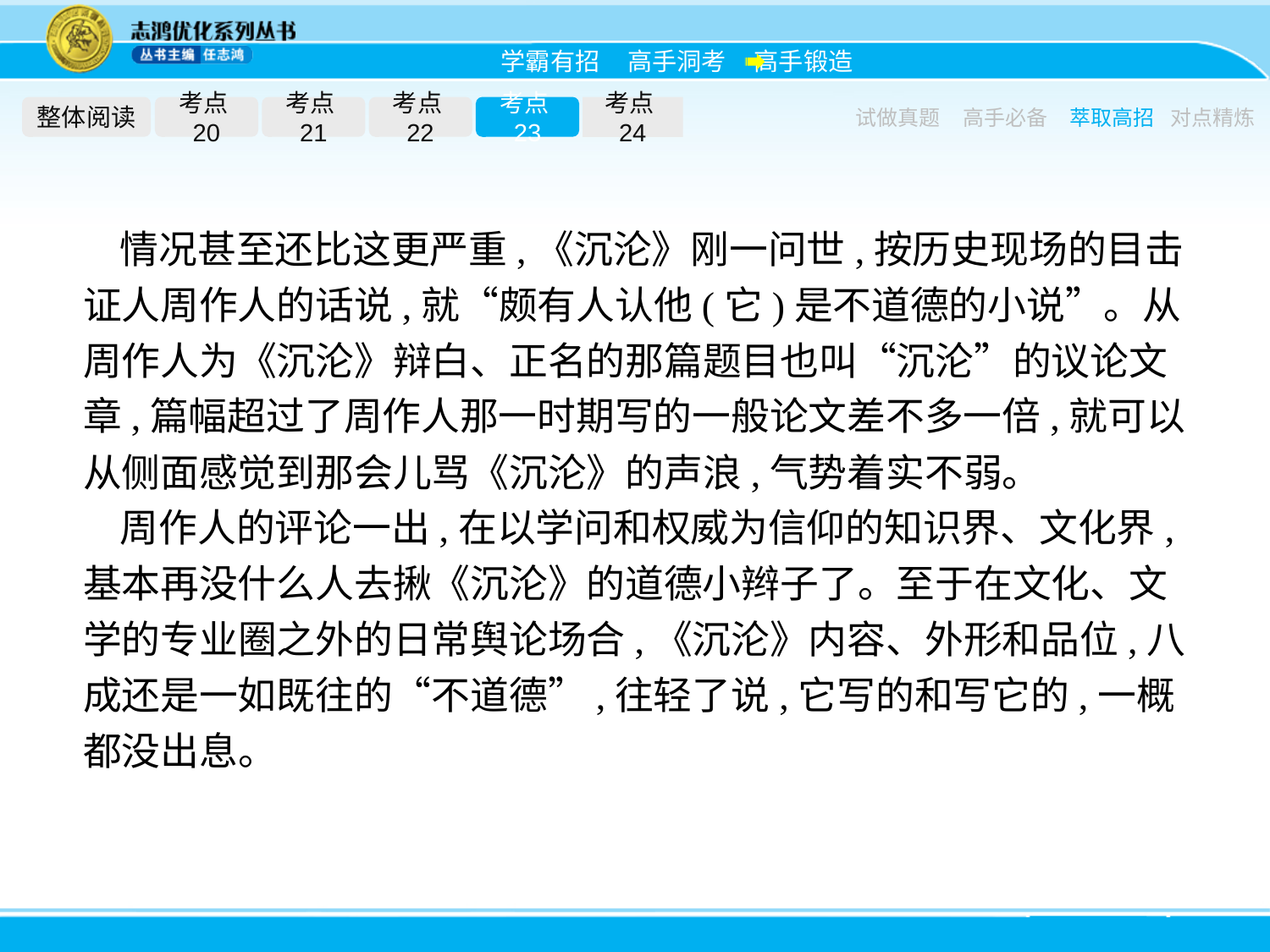

整体阅读
考点20
考点21
考点22
考点23
考点24
试做真题
高手必备
萃取高招
对点精炼
情况甚至还比这更严重,《沉沦》刚一问世,按历史现场的目击证人周作人的话说,就“颇有人认他(它)是不道德的小说”。从周作人为《沉沦》辩白、正名的那篇题目也叫“沉沦”的议论文章,篇幅超过了周作人那一时期写的一般论文差不多一倍,就可以从侧面感觉到那会儿骂《沉沦》的声浪,气势着实不弱。
周作人的评论一出,在以学问和权威为信仰的知识界、文化界,基本再没什么人去揪《沉沦》的道德小辫子了。至于在文化、文学的专业圈之外的日常舆论场合,《沉沦》内容、外形和品位,八成还是一如既往的“不道德”,往轻了说,它写的和写它的,一概都没出息。